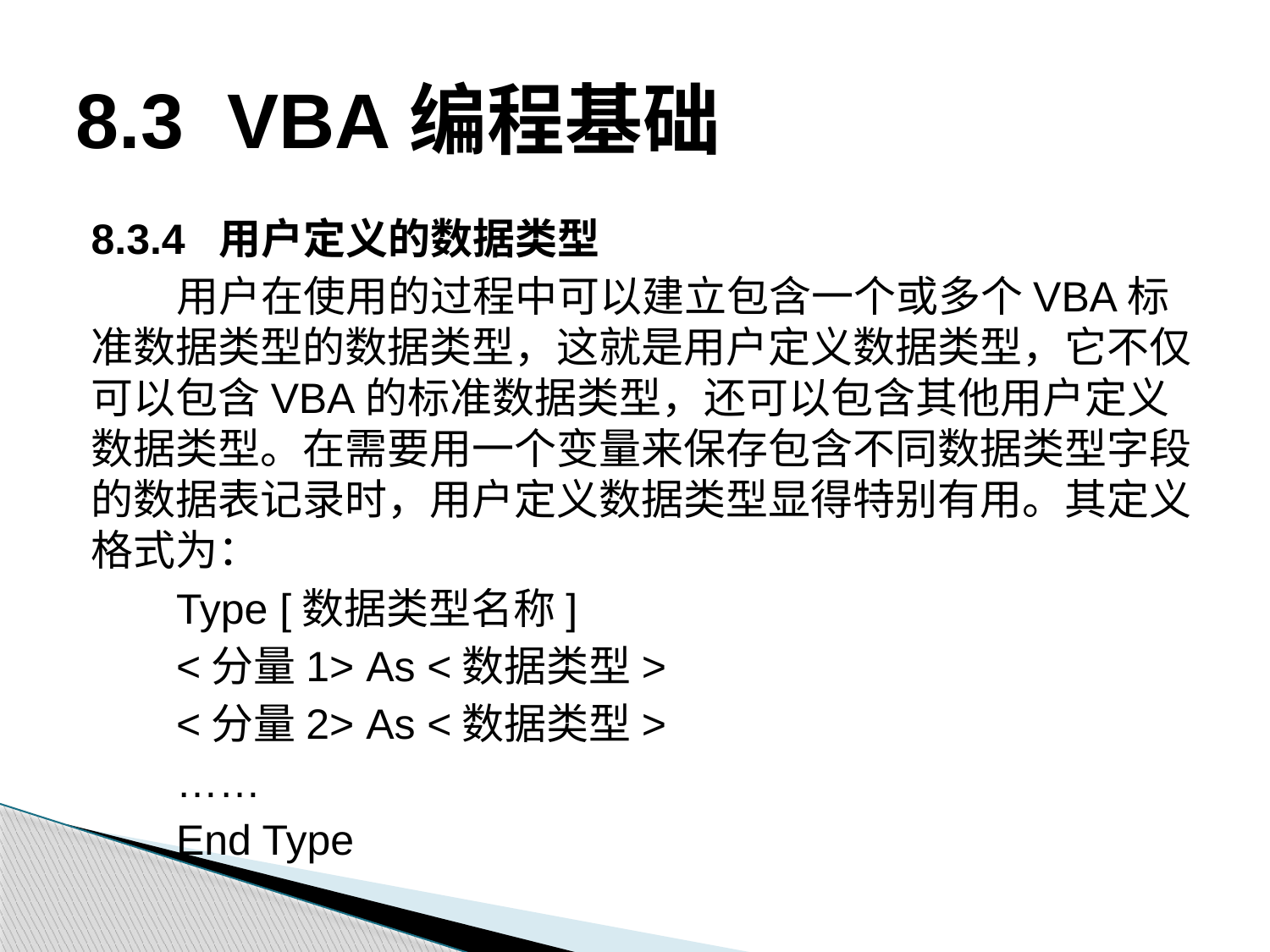

# 8.3  VBA编程基础
8.3.4  用户定义的数据类型
用户在使用的过程中可以建立包含一个或多个VBA标准数据类型的数据类型，这就是用户定义数据类型，它不仅可以包含VBA的标准数据类型，还可以包含其他用户定义数据类型。在需要用一个变量来保存包含不同数据类型字段的数据表记录时，用户定义数据类型显得特别有用。其定义格式为：
Type [数据类型名称]
<分量1> As <数据类型>
<分量2> As <数据类型>
……
End Type